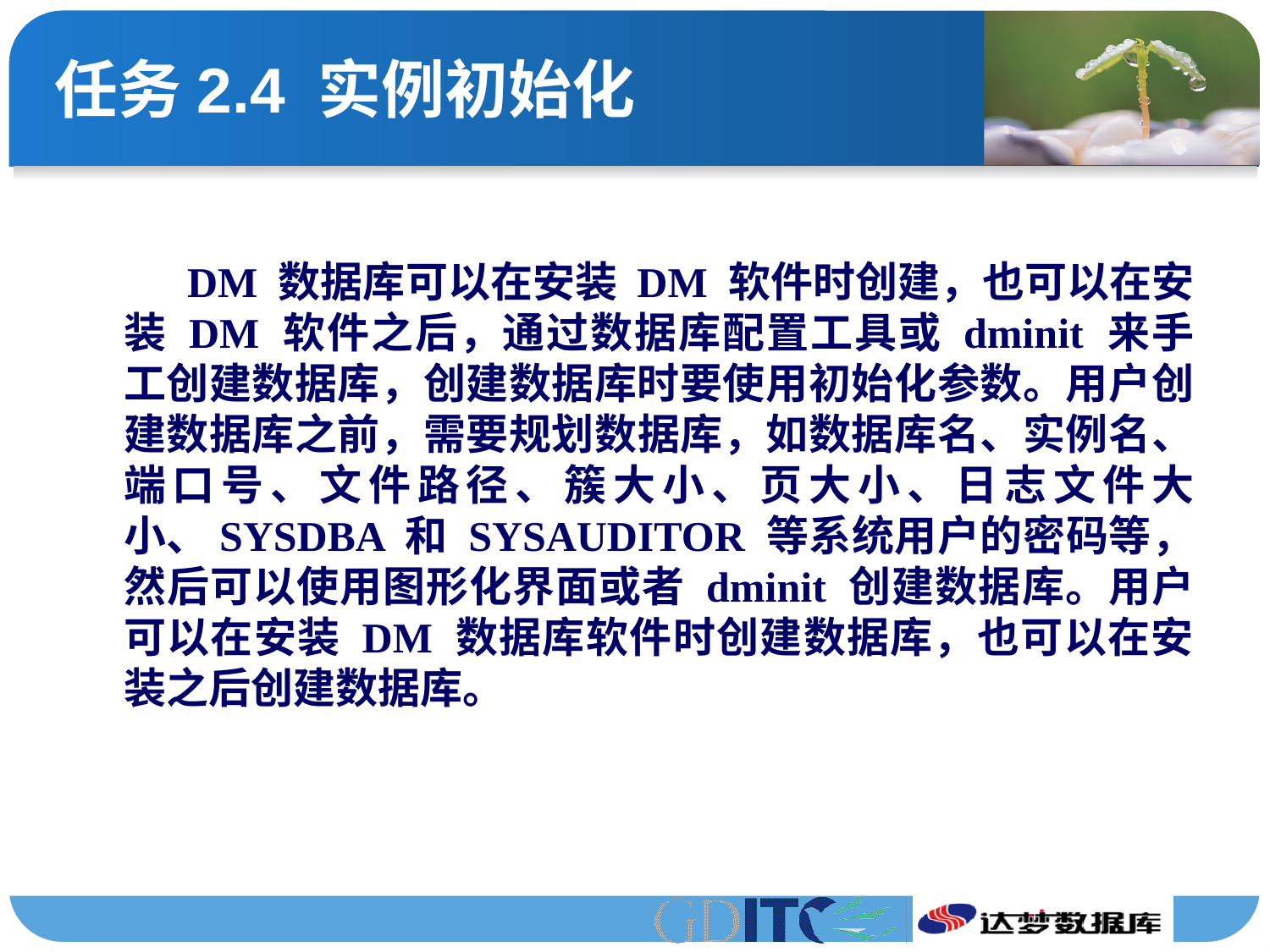

# 任务2.4 实例初始化

DM 数据库可以在安装 DM 软件时创建，也可以在安装 DM 软件之后，通过数据库配置工具或 dminit 来手工创建数据库，创建数据库时要使用初始化参数。用户创建数据库之前，需要规划数据库，如数据库名、实例名、端口号、文件路径、簇大小、页大小、日志文件大小、SYSDBA 和 SYSAUDITOR 等系统用户的密码等，然后可以使用图形化界面或者 dminit 创建数据库。用户可以在安装 DM 数据库软件时创建数据库，也可以在安装之后创建数据库。